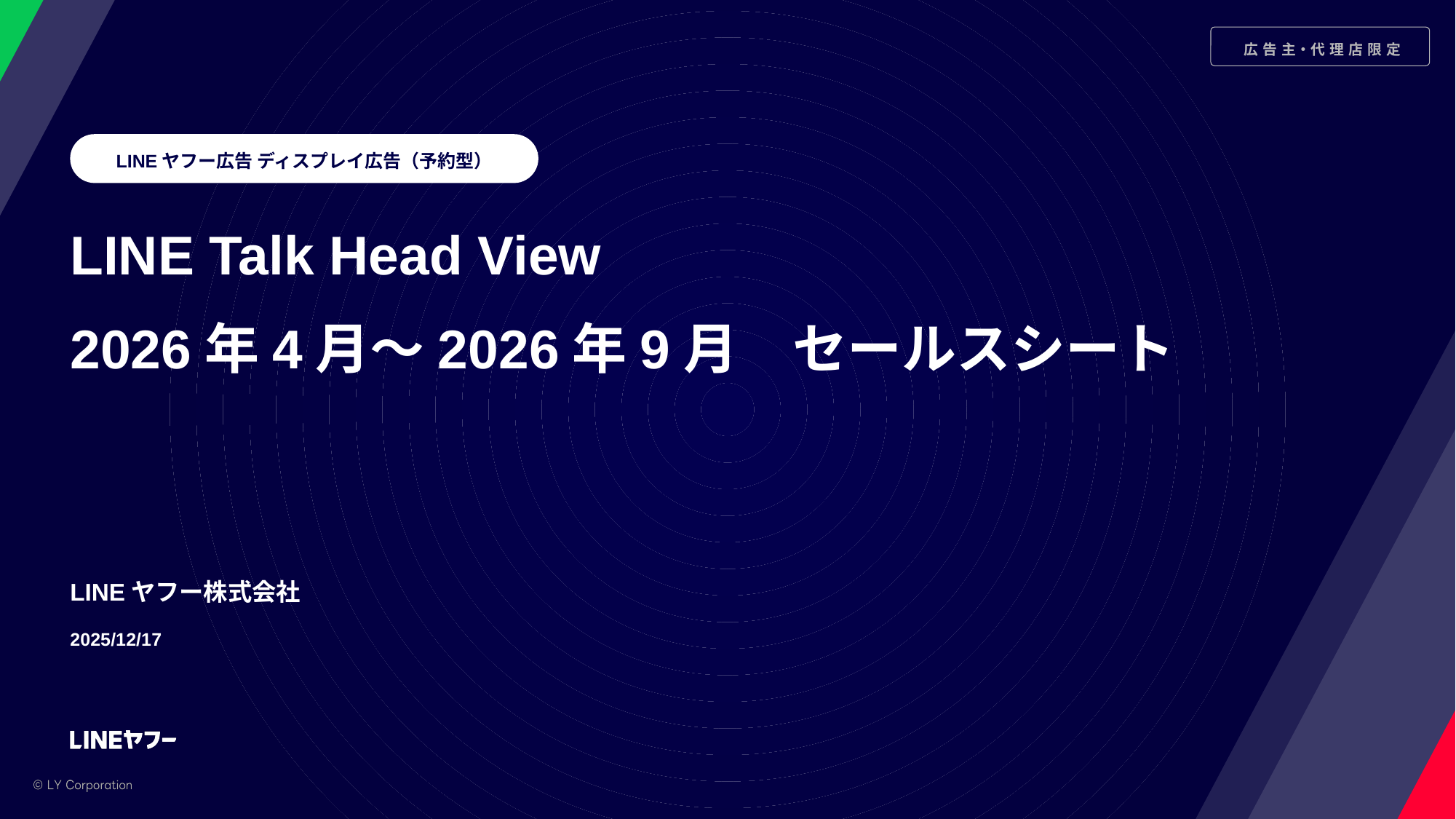

LINEヤフー広告 ディスプレイ広告（予約型）
LINE Talk Head View
2026年4月～2026年9月　セールスシート
LINEヤフー株式会社
2025/12/17